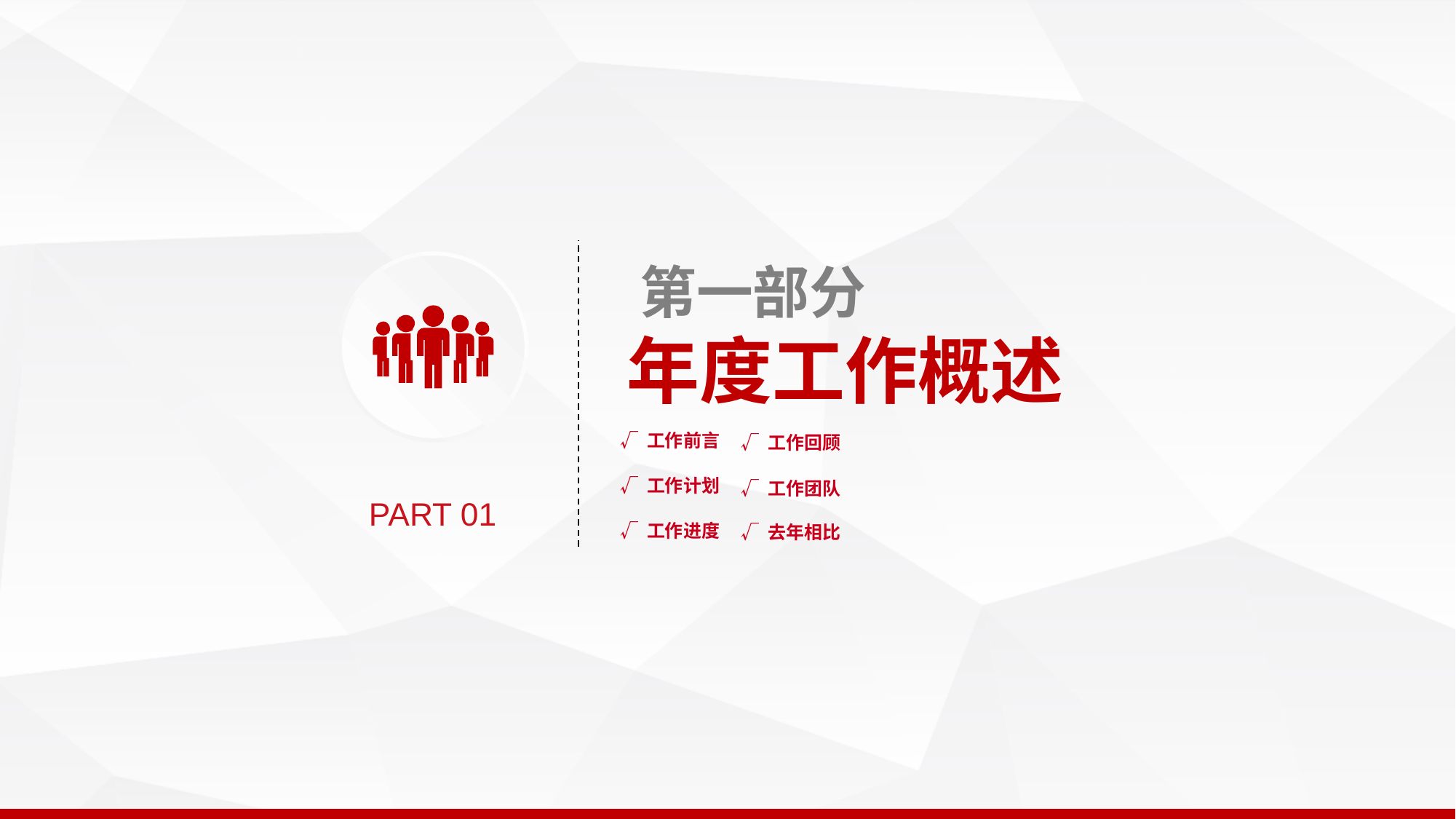

第一部分
年度工作概述

√ 工作前言
√ 工作回顾
√ 工作计划
√ 工作团队
PART 01
√ 工作进度
√ 去年相比